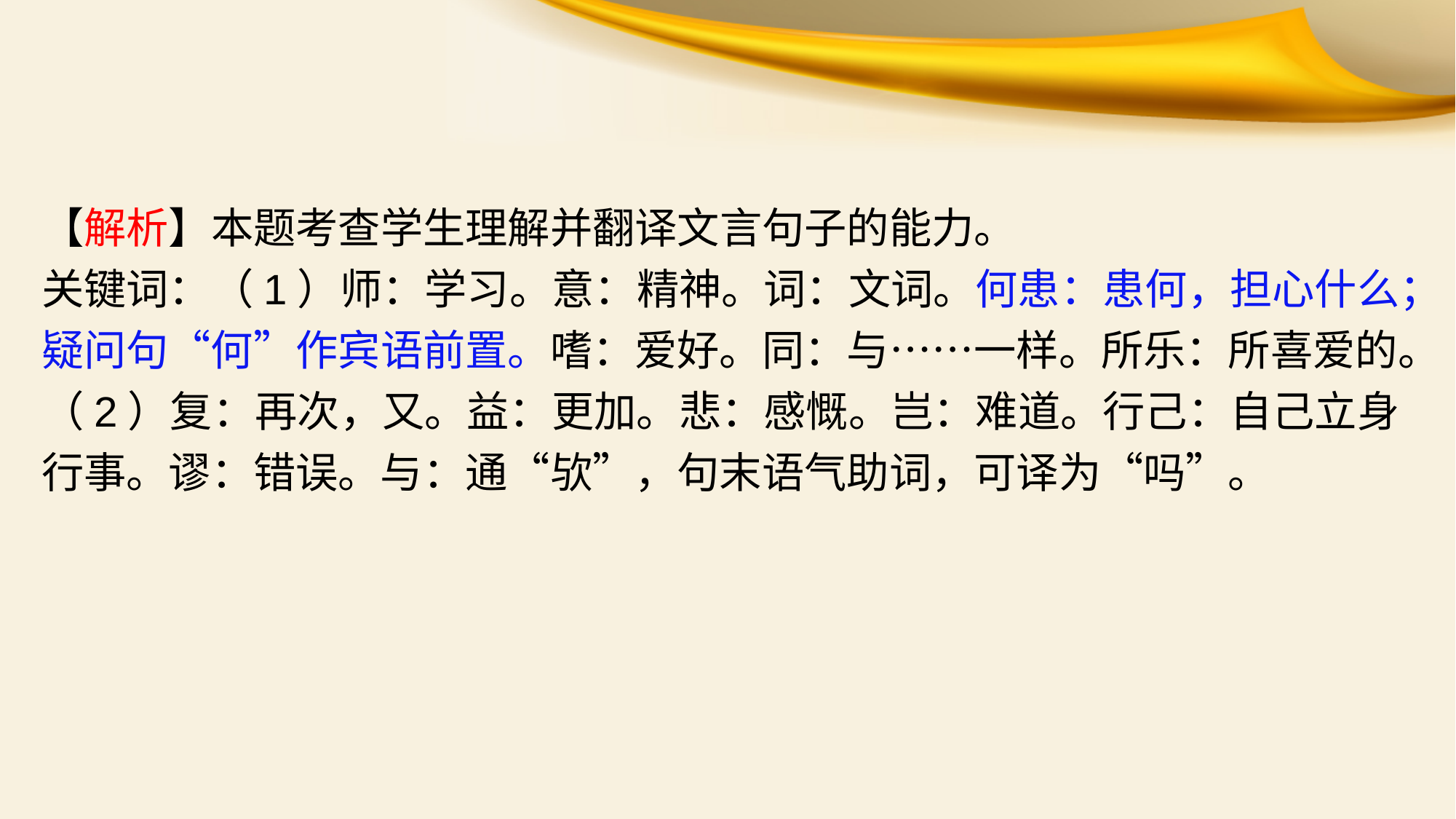

【解析】本题考查学生理解并翻译文言句子的能力。
关键词：（1）师：学习。意：精神。词：文词。何患：患何，担心什么；疑问句“何”作宾语前置。嗜：爱好。同：与……一样。所乐：所喜爱的。
（2）复：再次，又。益：更加。悲：感慨。岂：难道。行己：自己立身行事。谬：错误。与：通“欤”，句末语气助词，可译为“吗”。